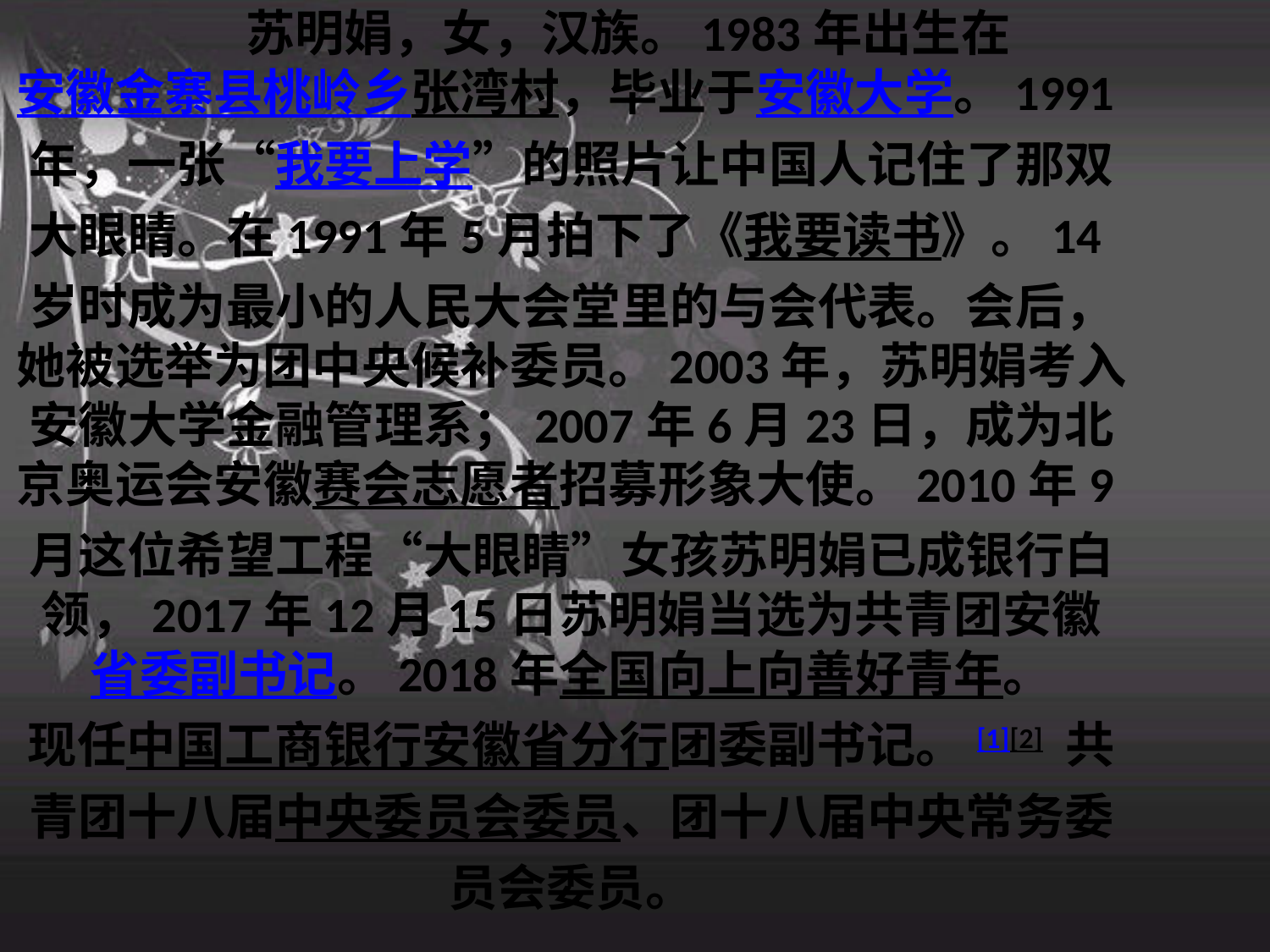

# 苏明娟，女，汉族。1983年出生在安徽金寨县桃岭乡张湾村，毕业于安徽大学。1991年，一张“我要上学”的照片让中国人记住了那双大眼睛。在1991年5月拍下了《我要读书》。14岁时成为最小的人民大会堂里的与会代表。会后，她被选举为团中央候补委员。2003年，苏明娟考入安徽大学金融管理系；2007年6月23日，成为北京奥运会安徽赛会志愿者招募形象大使。2010年9月这位希望工程“大眼睛”女孩苏明娟已成银行白领，2017年12月15日苏明娟当选为共青团安徽省委副书记。2018年全国向上向善好青年。 现任中国工商银行安徽省分行团委副书记。[1][2] 共青团十八届中央委员会委员、团十八届中央常务委员会委员。